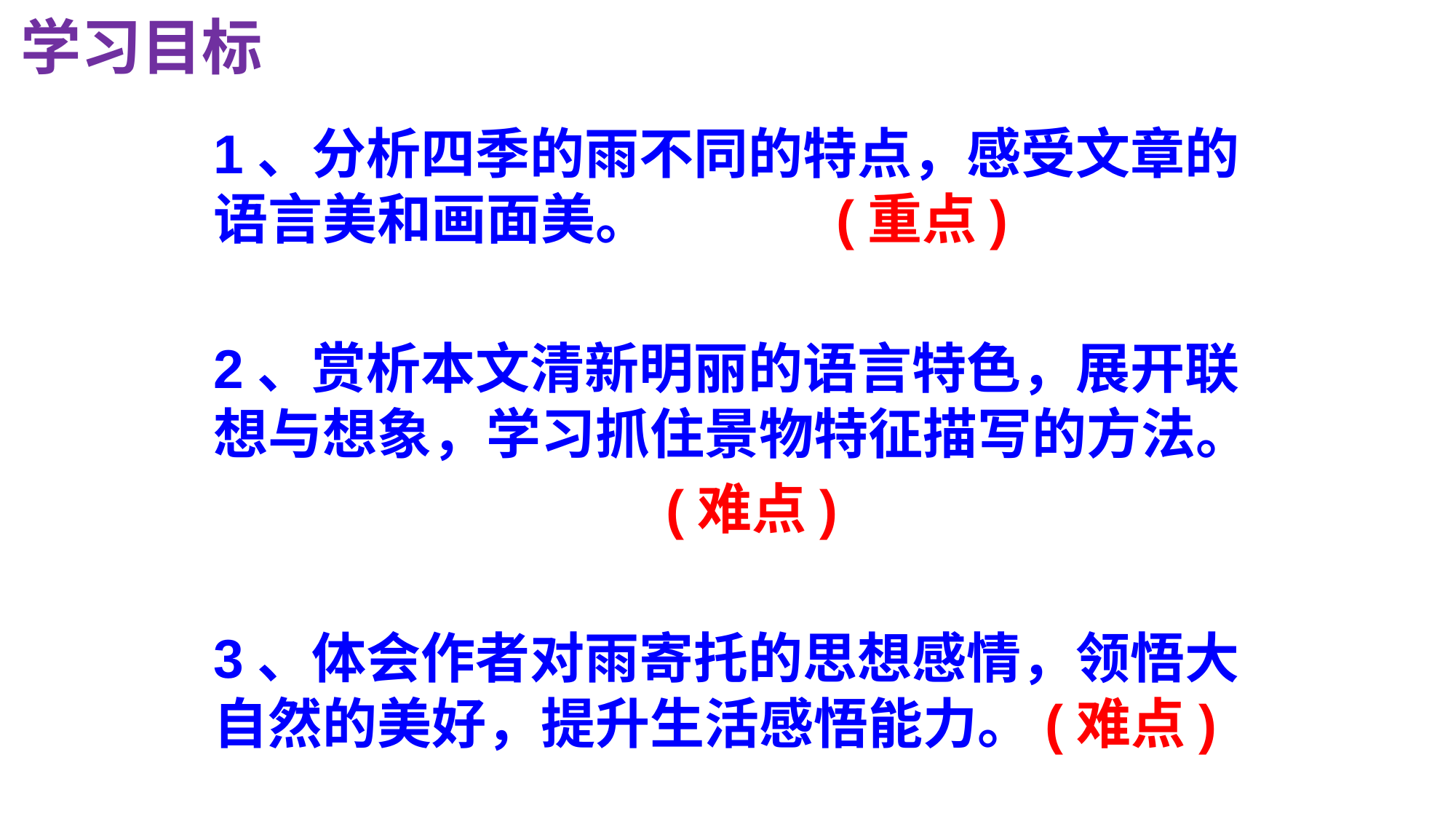

学习目标
1、分析四季的雨不同的特点，感受文章的语言美和画面美。              (重点)

2、赏析本文清新明丽的语言特色，展开联想与想象，学习抓住景物特征描写的方法。
                              (难点)

3、体会作者对雨寄托的思想感情，领悟大自然的美好，提升生活感悟能力。(难点)